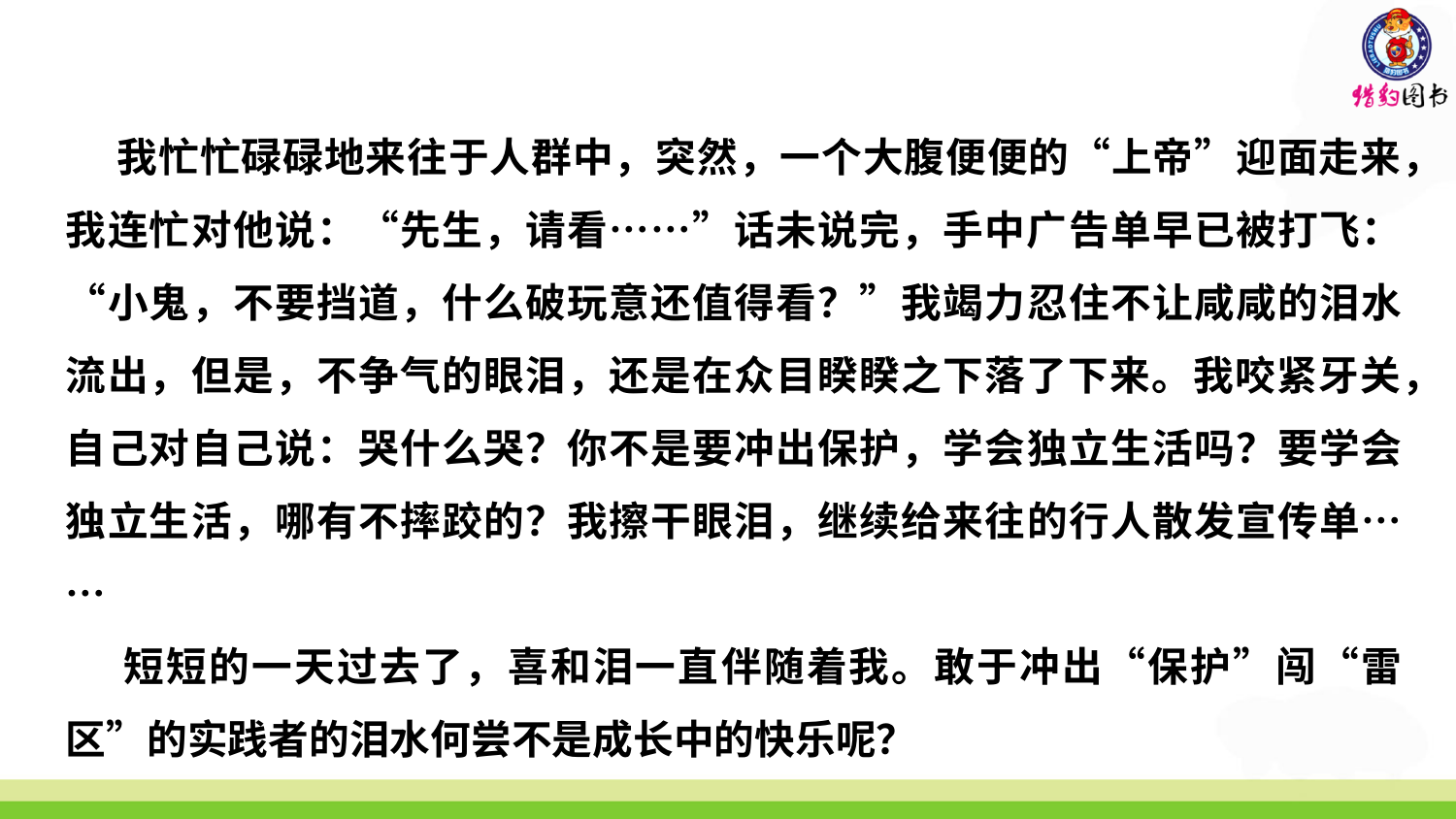

我忙忙碌碌地来往于人群中，突然，一个大腹便便的“上帝”迎面走来，我连忙对他说：“先生，请看……”话未说完，手中广告单早已被打飞：“小鬼，不要挡道，什么破玩意还值得看？”我竭力忍住不让咸咸的泪水流出，但是，不争气的眼泪，还是在众目睽睽之下落了下来。我咬紧牙关，自己对自己说：哭什么哭？你不是要冲出保护，学会独立生活吗？要学会独立生活，哪有不摔跤的？我擦干眼泪，继续给来往的行人散发宣传单……
    短短的一天过去了，喜和泪一直伴随着我。敢于冲出“保护”闯“雷区”的实践者的泪水何尝不是成长中的快乐呢？